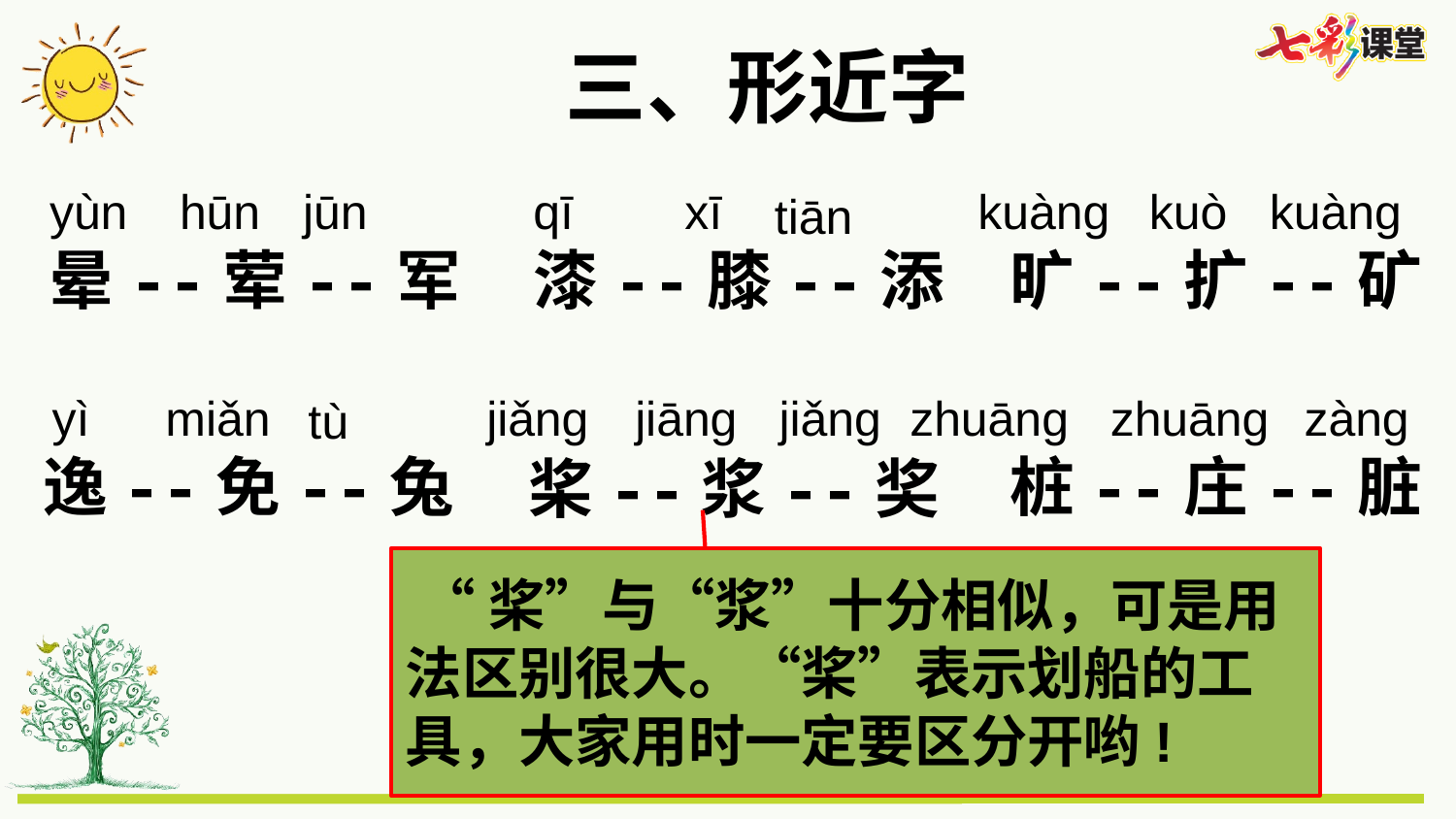

三、形近字
yùn
hūn
jūn
qī
xī
kuàng
kuò
kuàng
tiān
晕--荤--军
漆--膝--添
旷--扩--矿
yì
miǎn
jiǎng
jiāng
jiǎng
zhuāng
zhuāng
zàng
tù
桩--庄--脏
逸--免--兔
桨--浆--奖
 “桨”与“浆”十分相似，可是用法区别很大。“桨”表示划船的工具，大家用时一定要区分开哟!